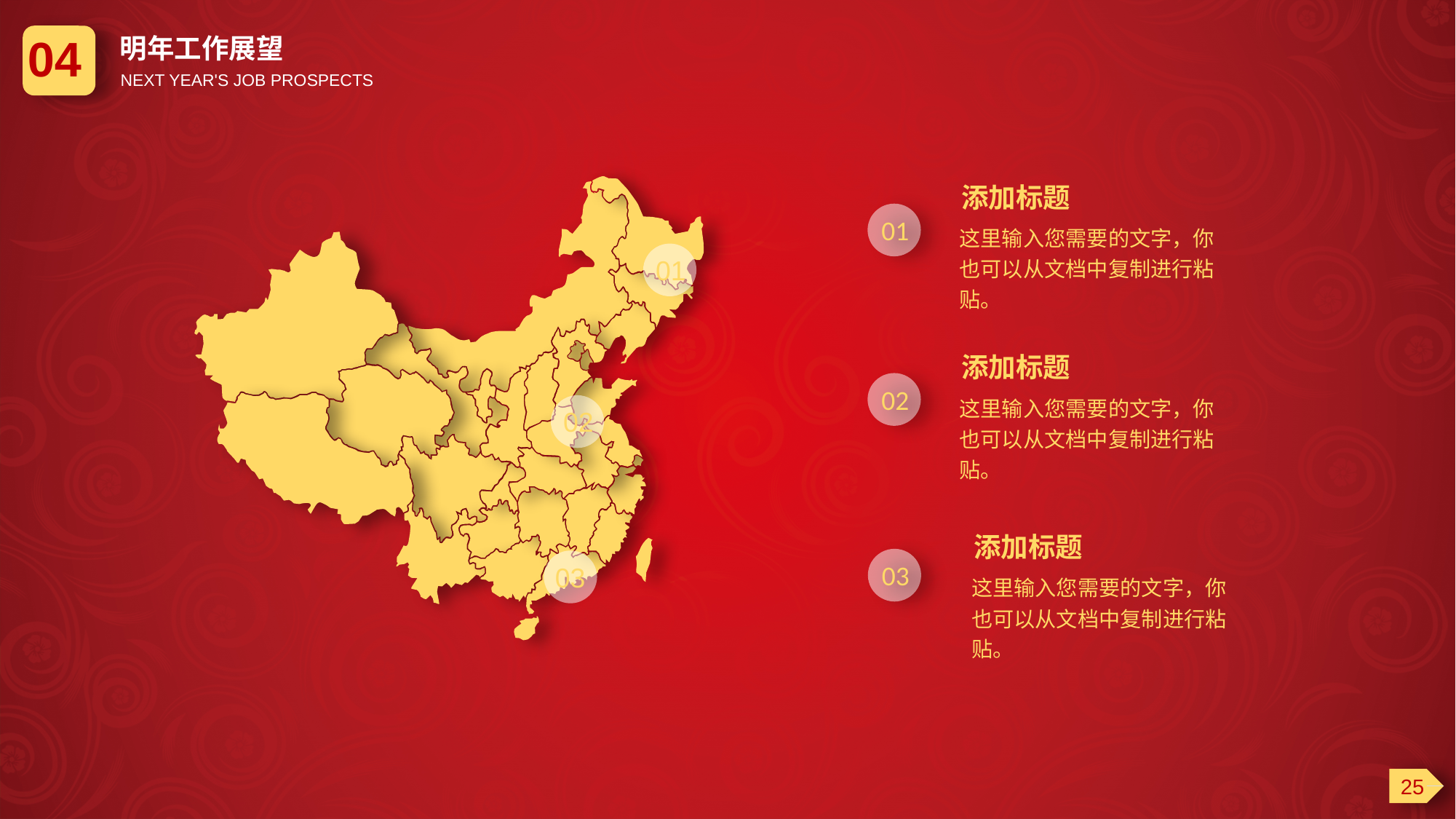

04

明年工作展望
NEXT YEAR'S JOB PROSPECTS
添加标题
这里输入您需要的文字，你也可以从文档中复制进行粘贴。

01

01
添加标题
这里输入您需要的文字，你也可以从文档中复制进行粘贴。

02

02
添加标题
这里输入您需要的文字，你也可以从文档中复制进行粘贴。

03

03
25